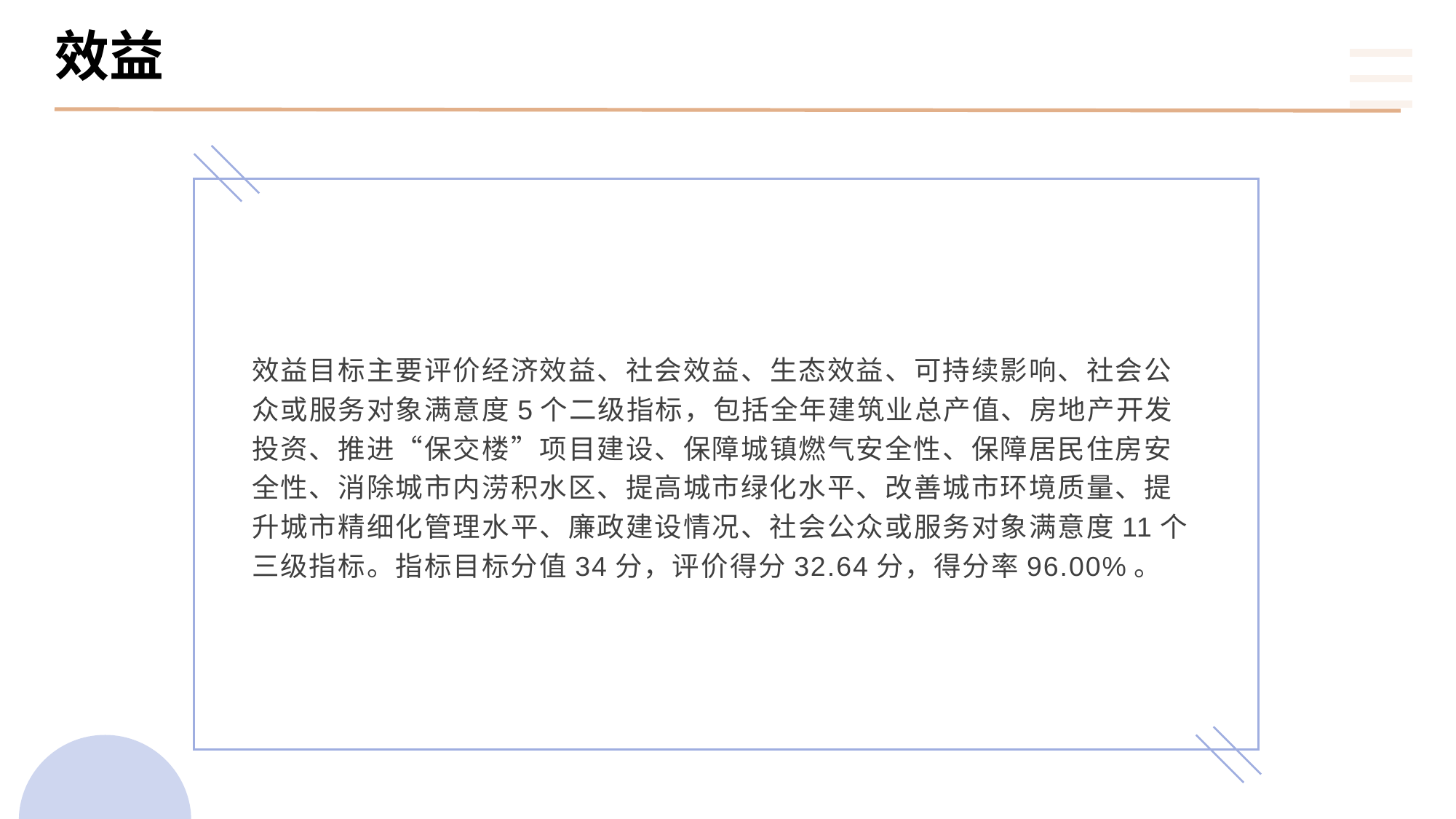

效益

效益目标主要评价经济效益、社会效益、生态效益、可持续影响、社会公众或服务对象满意度5个二级指标，包括全年建筑业总产值、房地产开发投资、推进“保交楼”项目建设、保障城镇燃气安全性、保障居民住房安全性、消除城市内涝积水区、提高城市绿化水平、改善城市环境质量、提升城市精细化管理水平、廉政建设情况、社会公众或服务对象满意度11个三级指标。指标目标分值34分，评价得分32.64分，得分率96.00%。